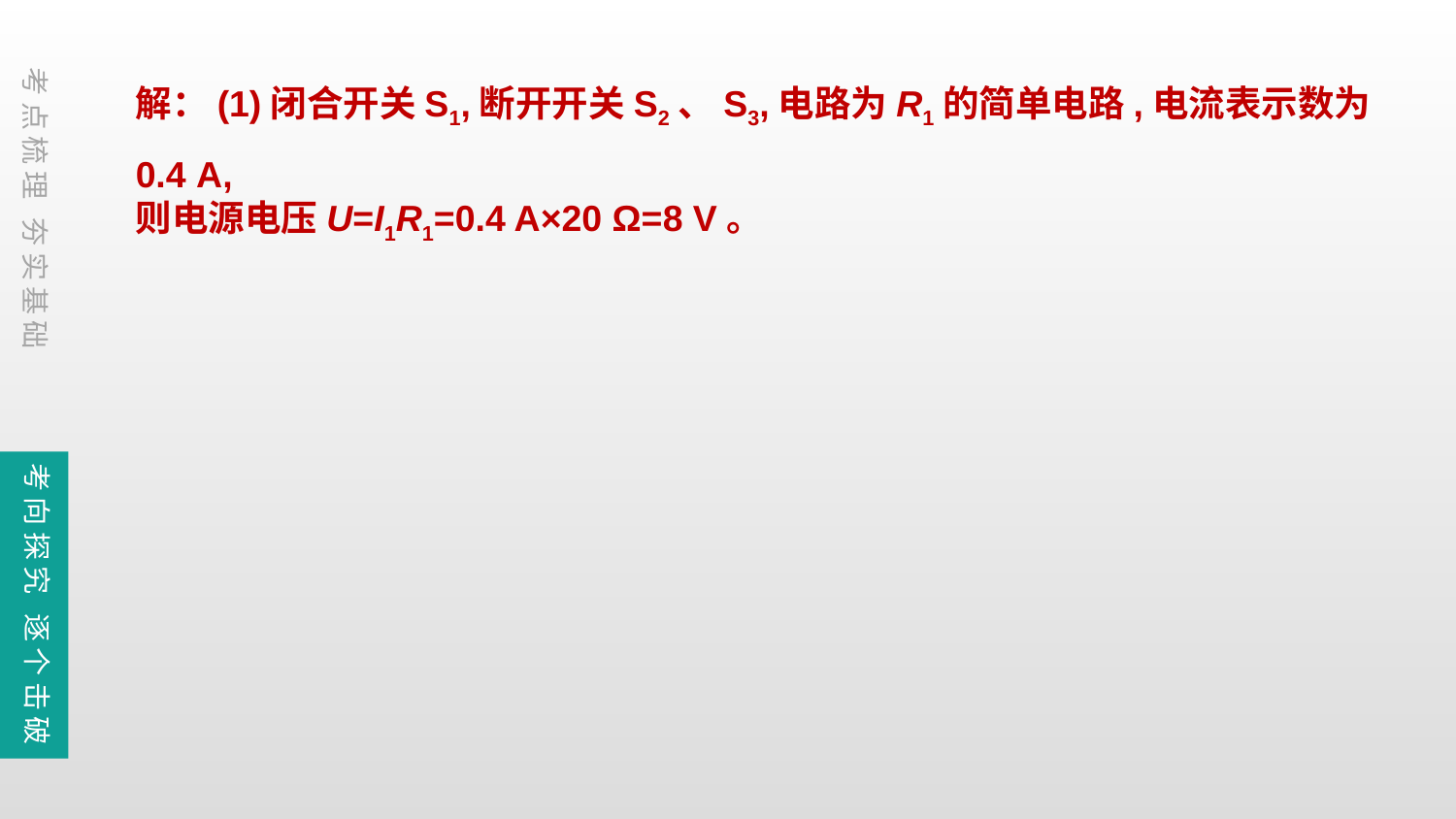

解：(1)闭合开关S1,断开开关S2、S3,电路为R1的简单电路,电流表示数为0.4 A,
则电源电压U=I1R1=0.4 A×20 Ω=8 V。
考点梳理 夯实基础

考向探究 逐个击破